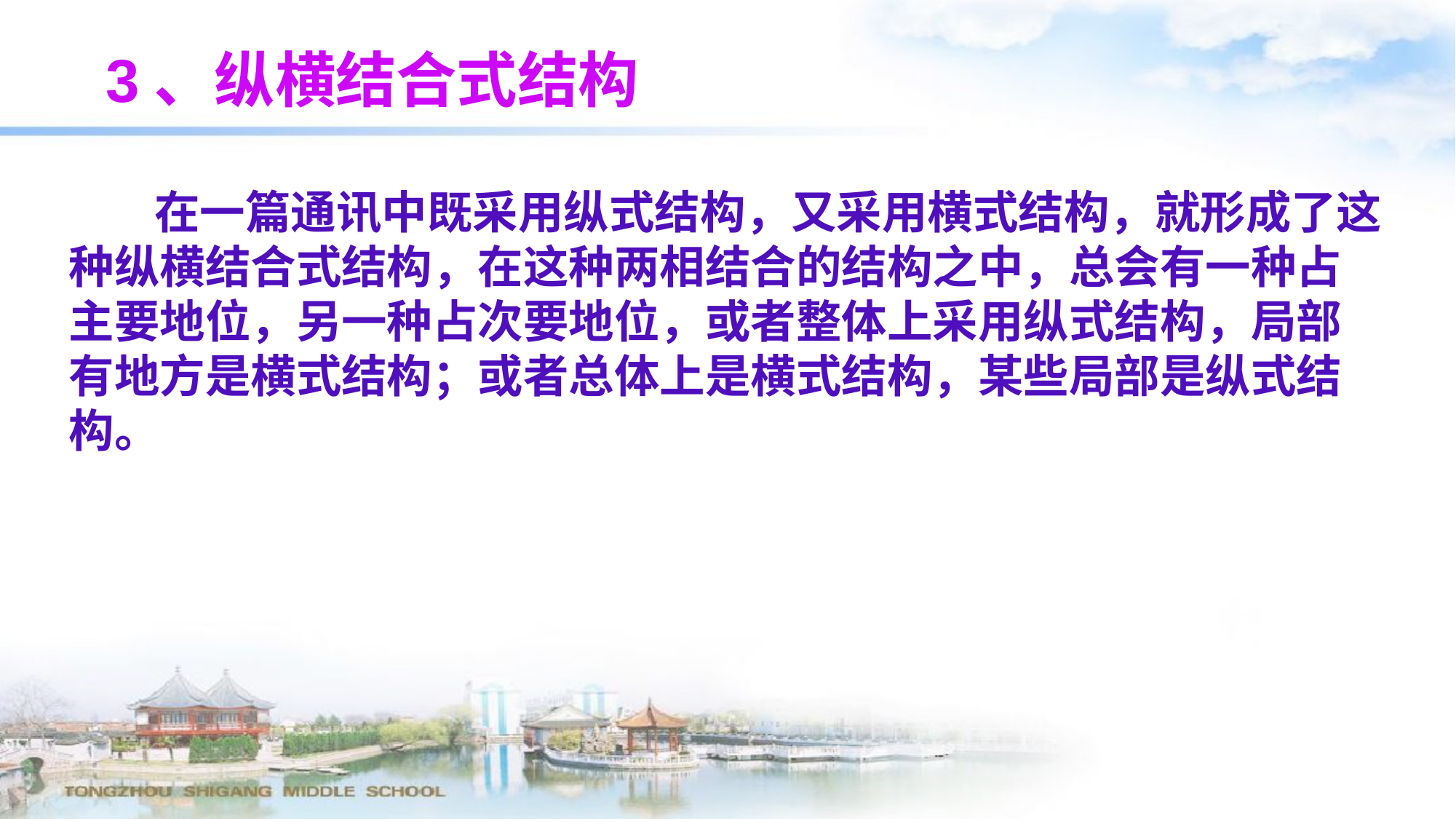

3、纵横结合式结构
在一篇通讯中既采用纵式结构，又采用横式结构，就形成了这种纵横结合式结构，在这种两相结合的结构之中，总会有一种占主要地位，另一种占次要地位，或者整体上采用纵式结构，局部有地方是横式结构；或者总体上是横式结构，某些局部是纵式结构。